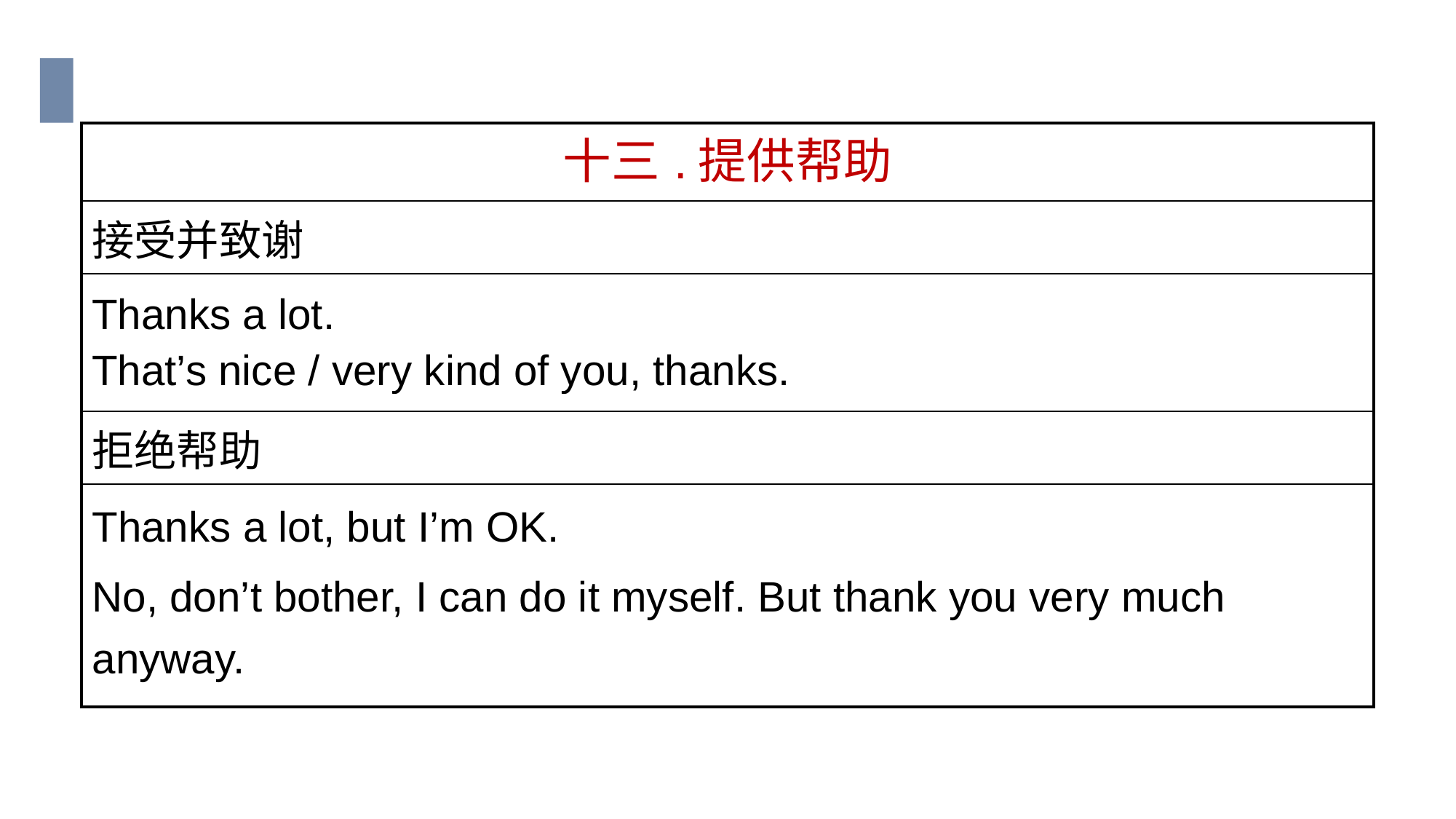

| 十三.提供帮助 |
| --- |
| 接受并致谢 |
| Thanks a lot. That’s nice / very kind of you, thanks. |
| 拒绝帮助 |
| Thanks a lot, but I’m OK. No, don’t bother, I can do it myself. But thank you very much anyway. |